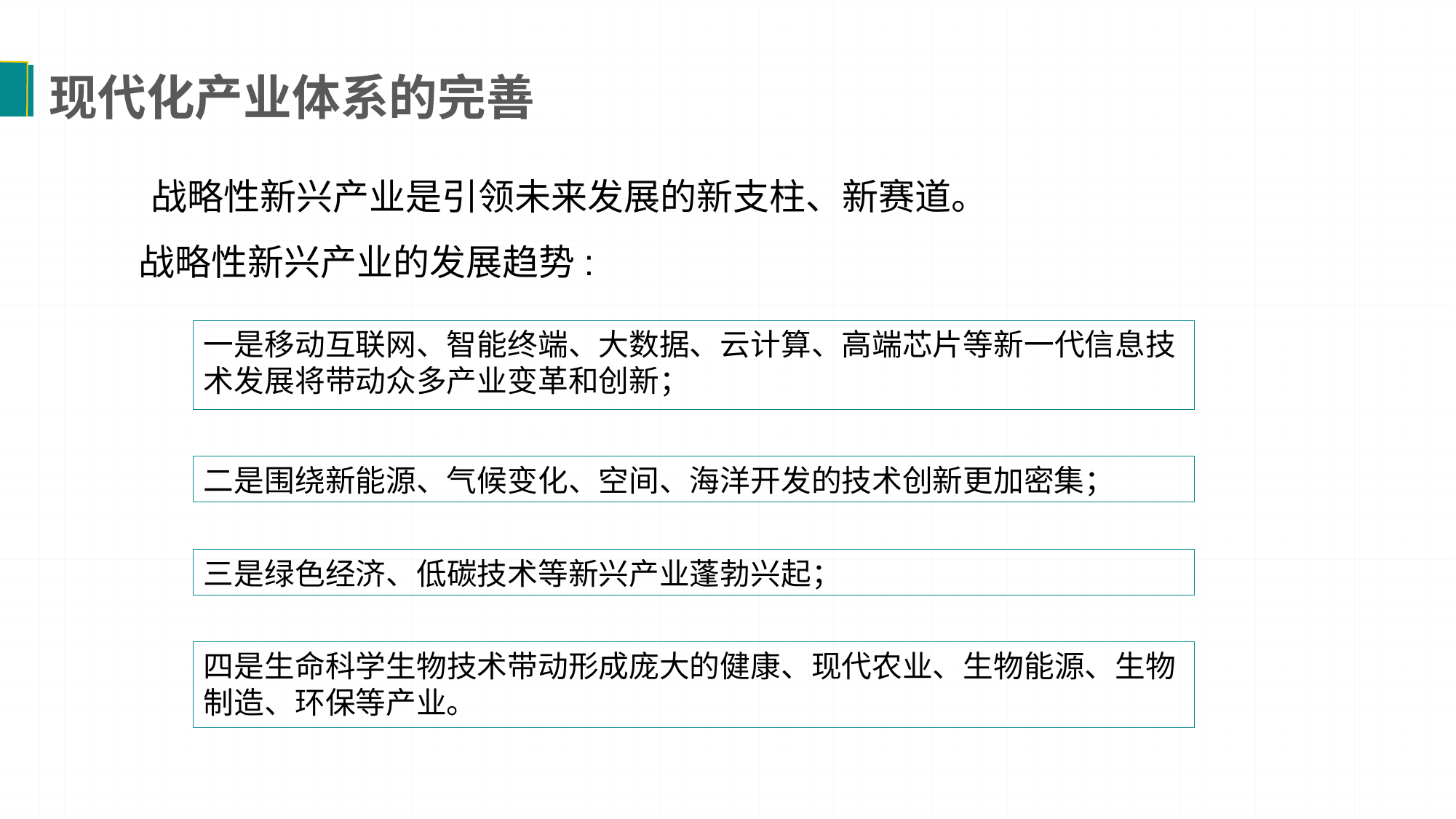

现代化产业体系的完善

战略性新兴产业是引领未来发展的新支柱、新赛道。
 战略性新兴产业的发展趋势:

一是移动互联网、智能终端、大数据、云计算、高端芯片等新一代信息技术发展将带动众多产业变革和创新；
二是围绕新能源、气候变化、空间、海洋开发的技术创新更加密集；
三是绿色经济、低碳技术等新兴产业蓬勃兴起；
四是生命科学生物技术带动形成庞大的健康、现代农业、生物能源、生物制造、环保等产业。